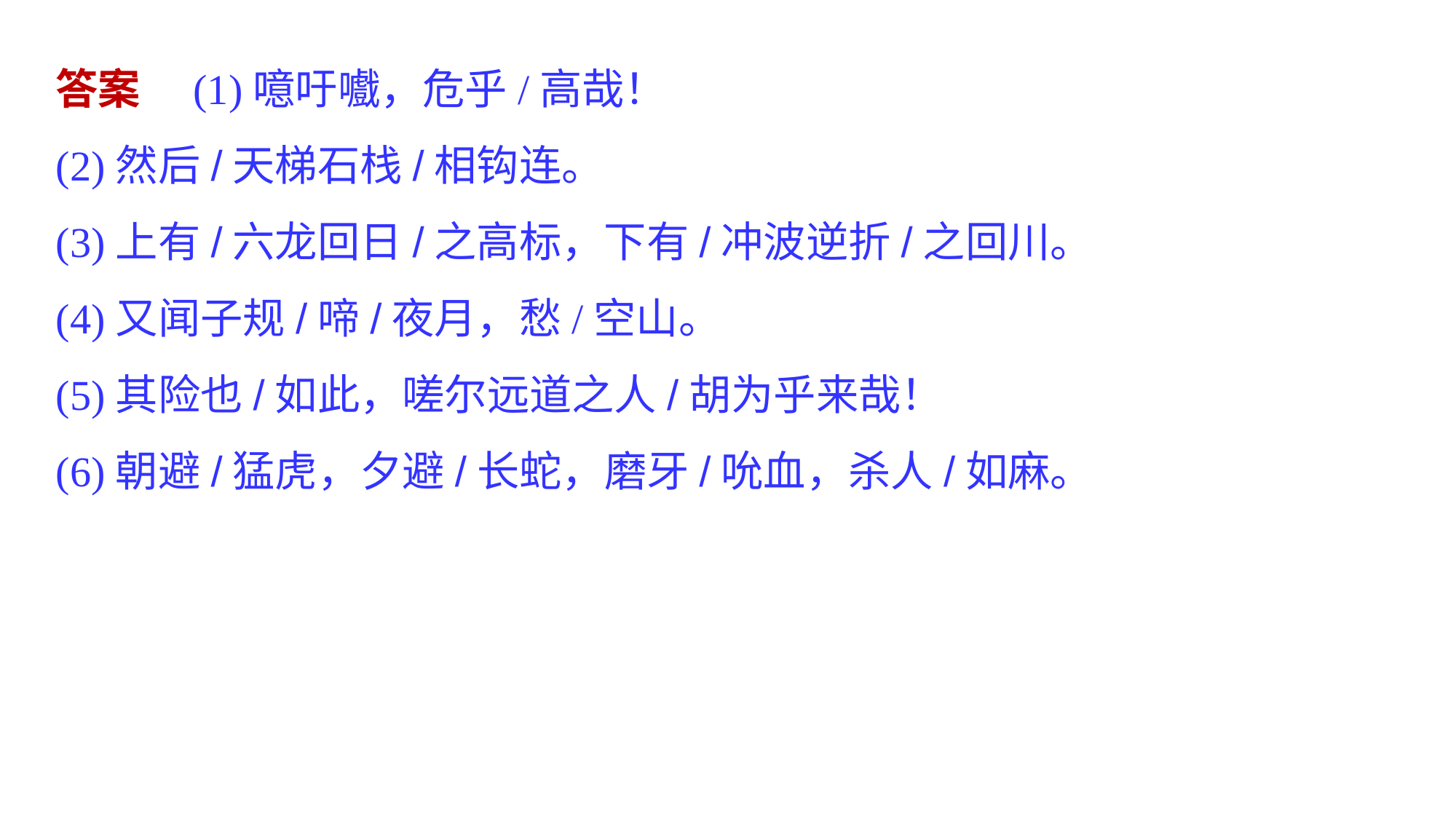

答案　(1)噫吁嚱，危乎/高哉！
(2)然后/天梯石栈/相钩连。
(3)上有/六龙回日/之高标，下有/冲波逆折/之回川。
(4)又闻子规/啼/夜月，愁/空山。
(5)其险也/如此，嗟尔远道之人/胡为乎来哉！
(6)朝避/猛虎，夕避/长蛇，磨牙/吮血，杀人/如麻。